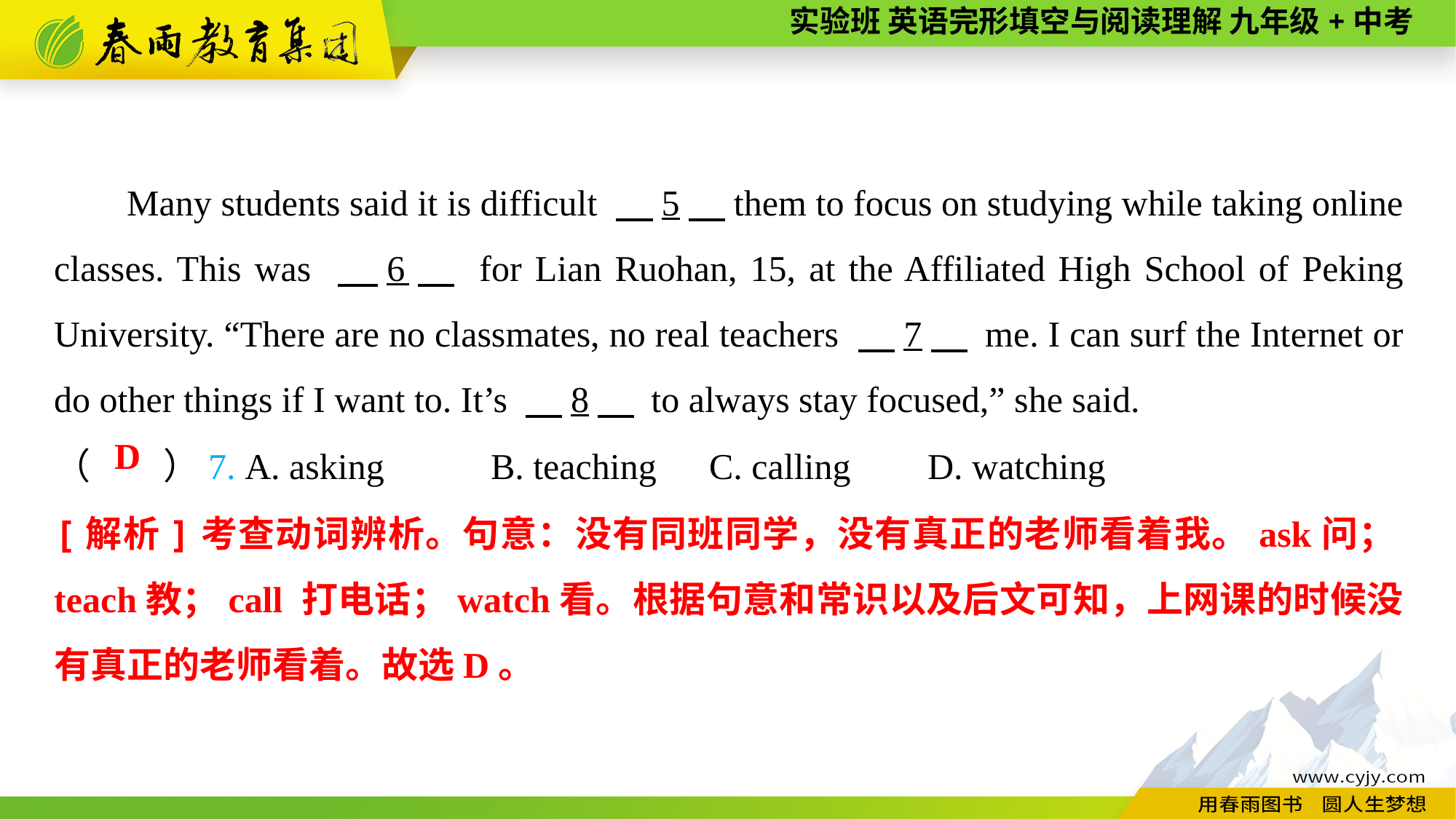

Many students said it is difficult 　5　them to focus on studying while taking online classes. This was 　6　 for Lian Ruohan, 15, at the Affiliated High School of Peking University. “There are no classmates, no real teachers 　7　 me. I can surf the Internet or do other things if I want to. It’s 　8　 to always stay focused,” she said.
（　　）7. A. asking	B. teaching	C. calling	D. watching
D
[解析]考查动词辨析。句意：没有同班同学，没有真正的老师看着我。ask问；teach教；call 打电话；watch看。根据句意和常识以及后文可知，上网课的时候没有真正的老师看着。故选D。